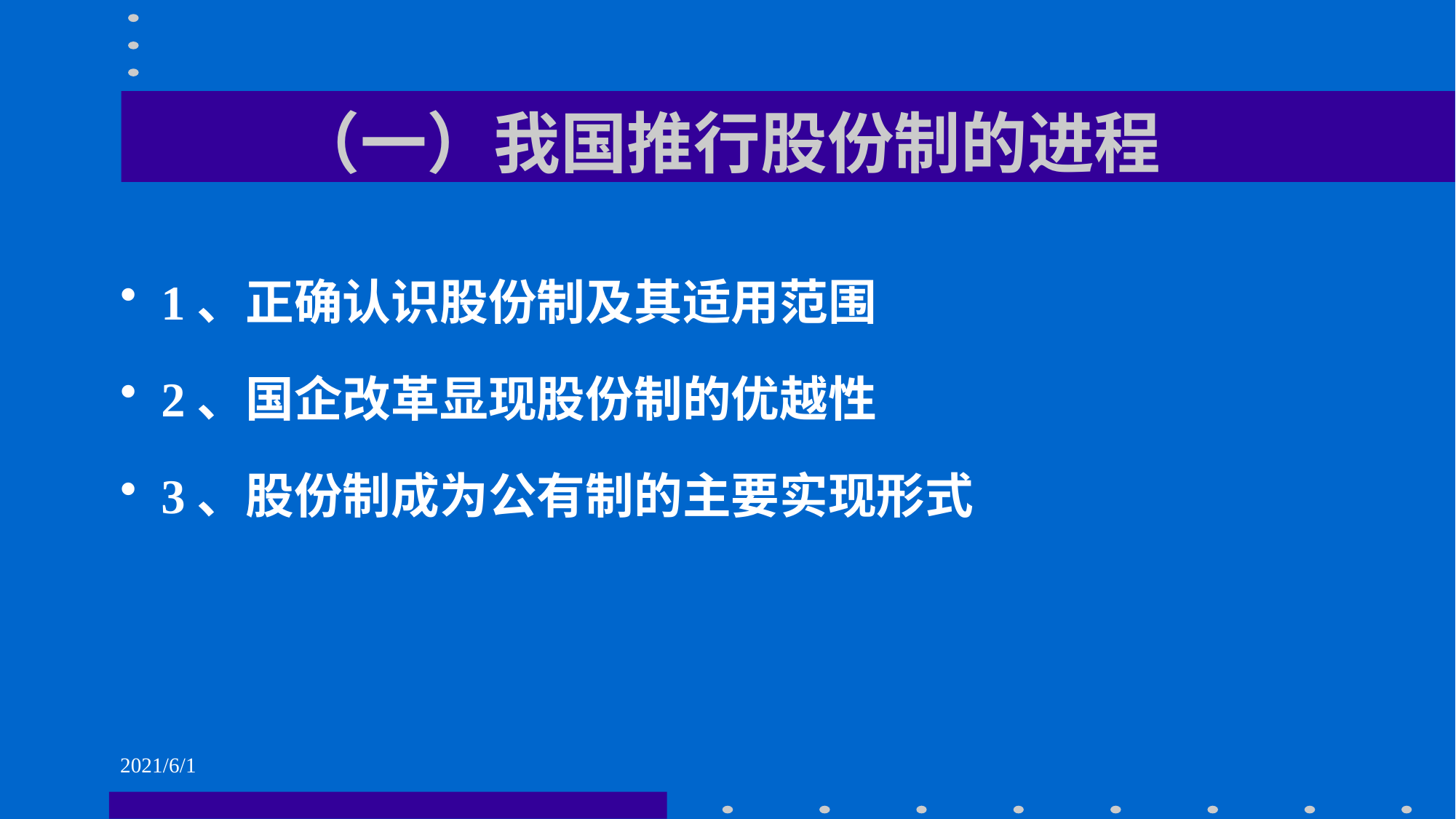

# （一）我国推行股份制的进程
1、正确认识股份制及其适用范围
2、国企改革显现股份制的优越性
3、股份制成为公有制的主要实现形式
2021/6/1